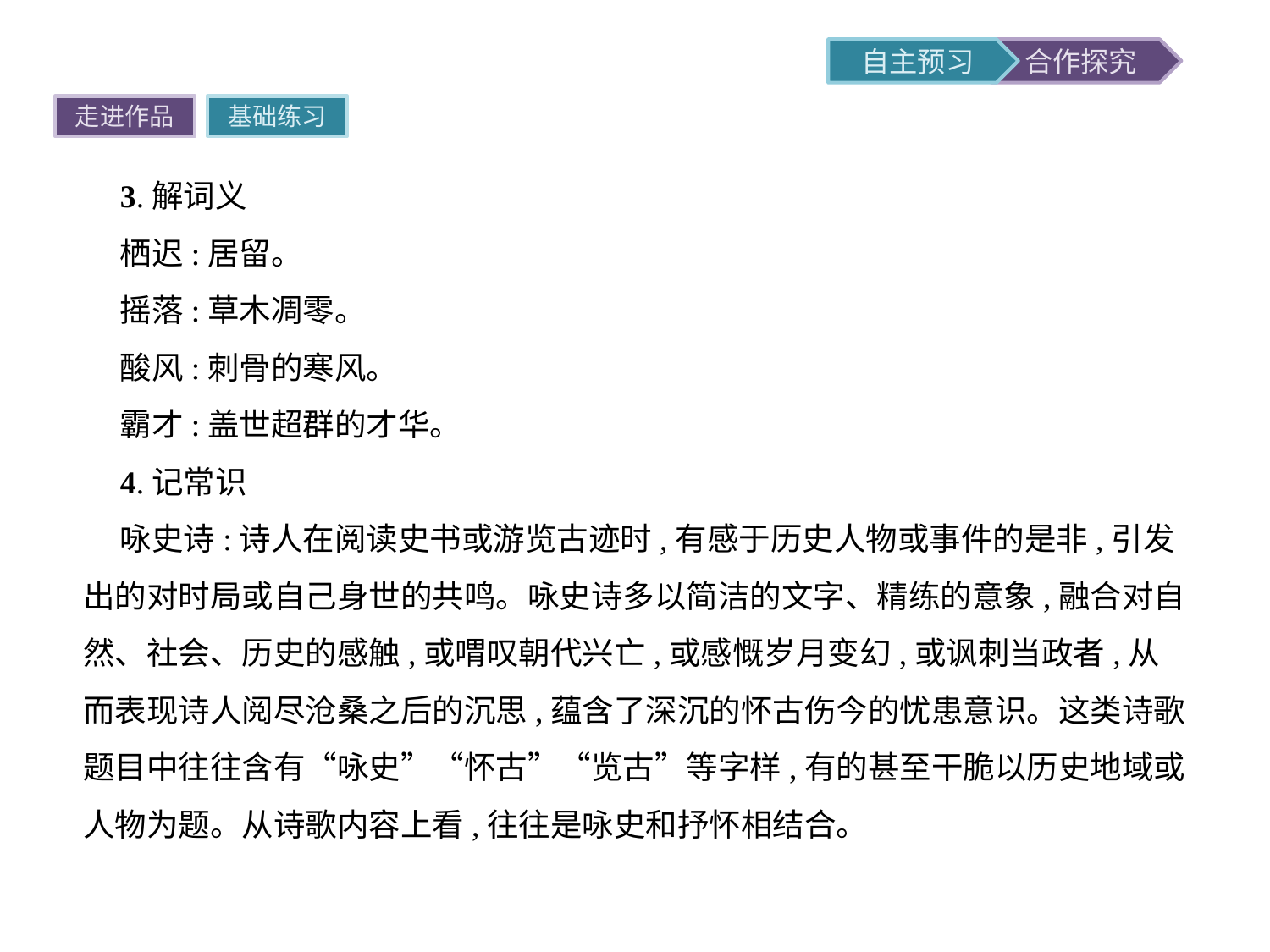

走进作品
基础练习
3.解词义
栖迟:居留。
摇落:草木凋零。
酸风:刺骨的寒风。
霸才:盖世超群的才华。
4.记常识
咏史诗:诗人在阅读史书或游览古迹时,有感于历史人物或事件的是非,引发出的对时局或自己身世的共鸣。咏史诗多以简洁的文字、精练的意象,融合对自然、社会、历史的感触,或喟叹朝代兴亡,或感慨岁月变幻,或讽刺当政者,从而表现诗人阅尽沧桑之后的沉思,蕴含了深沉的怀古伤今的忧患意识。这类诗歌题目中往往含有“咏史”“怀古”“览古”等字样,有的甚至干脆以历史地域或人物为题。从诗歌内容上看,往往是咏史和抒怀相结合。